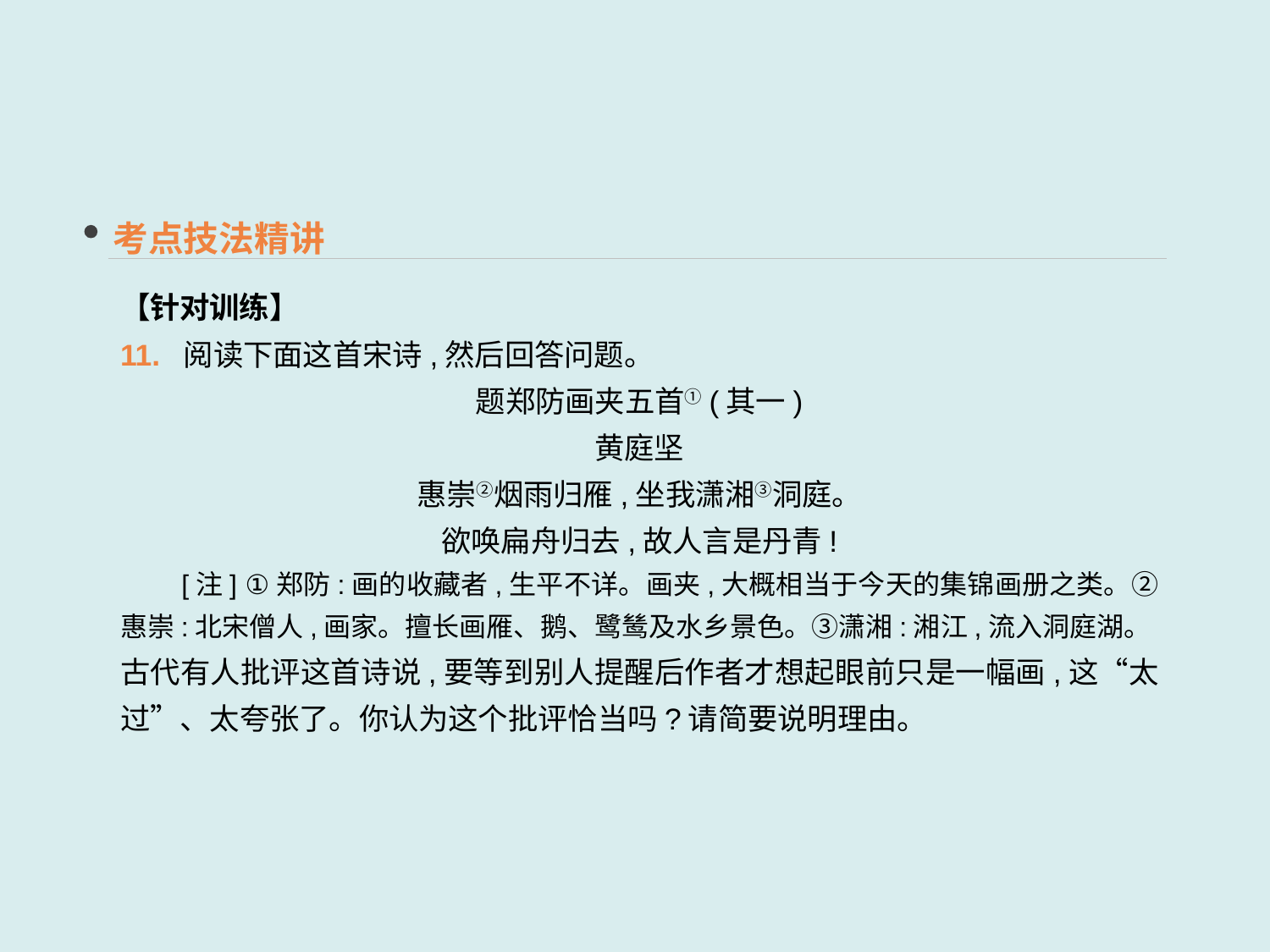

考点技法精讲

【针对训练】
11.  阅读下面这首宋诗,然后回答问题。
题郑防画夹五首①(其一)
黄庭坚
惠崇②烟雨归雁,坐我潇湘③洞庭。
欲唤扁舟归去,故人言是丹青!
　　[注] ①郑防:画的收藏者,生平不详。画夹,大概相当于今天的集锦画册之类。②惠崇:北宋僧人,画家。擅长画雁、鹅、鹭鸶及水乡景色。③潇湘:湘江,流入洞庭湖。
古代有人批评这首诗说,要等到别人提醒后作者才想起眼前只是一幅画,这“太过”、太夸张了。你认为这个批评恰当吗?请简要说明理由。